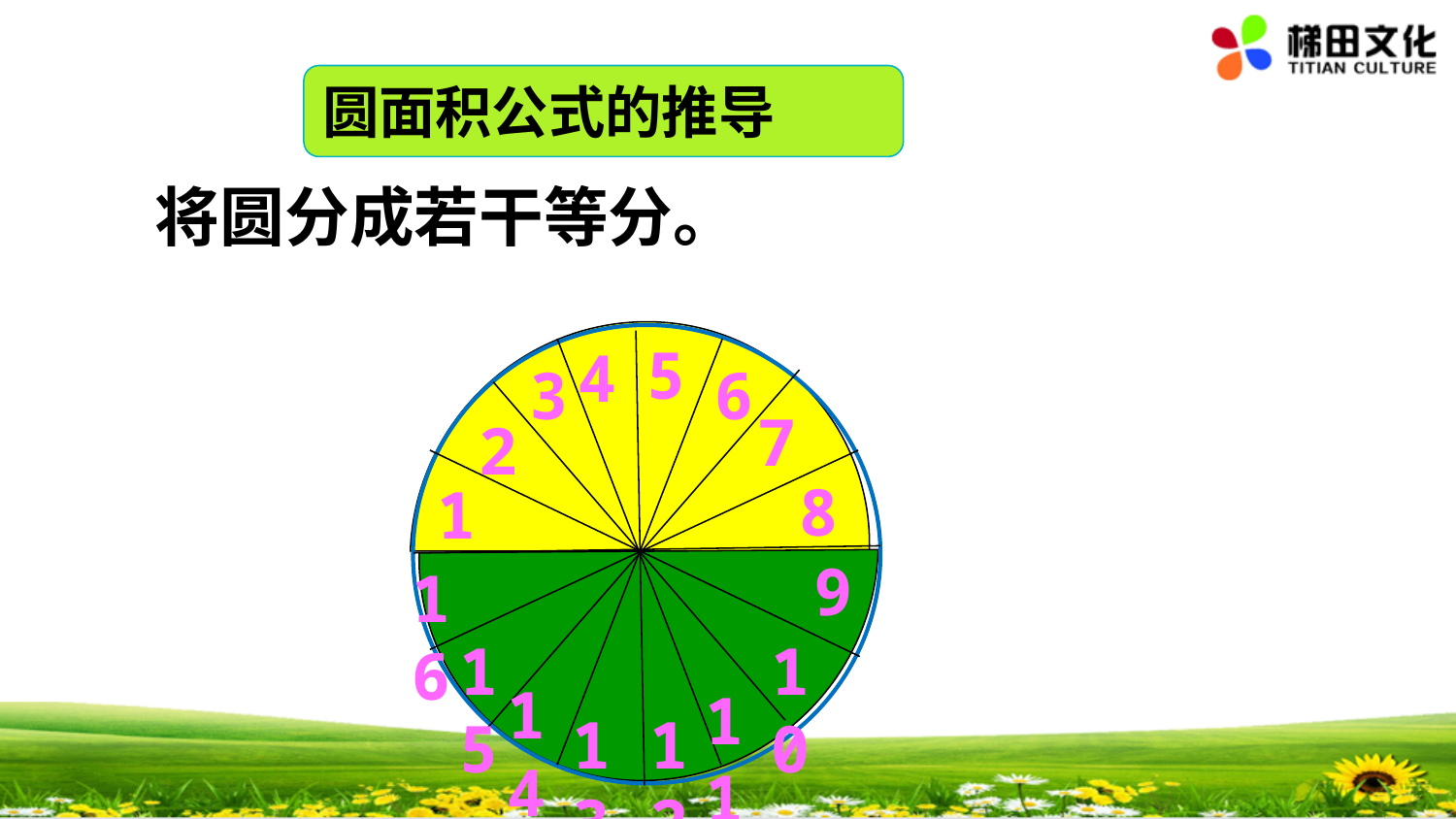

圆面积公式的推导
将圆分成若干等分。

5
4
6
3
7
2
8
1
9
16
15
10
14
11
13
12